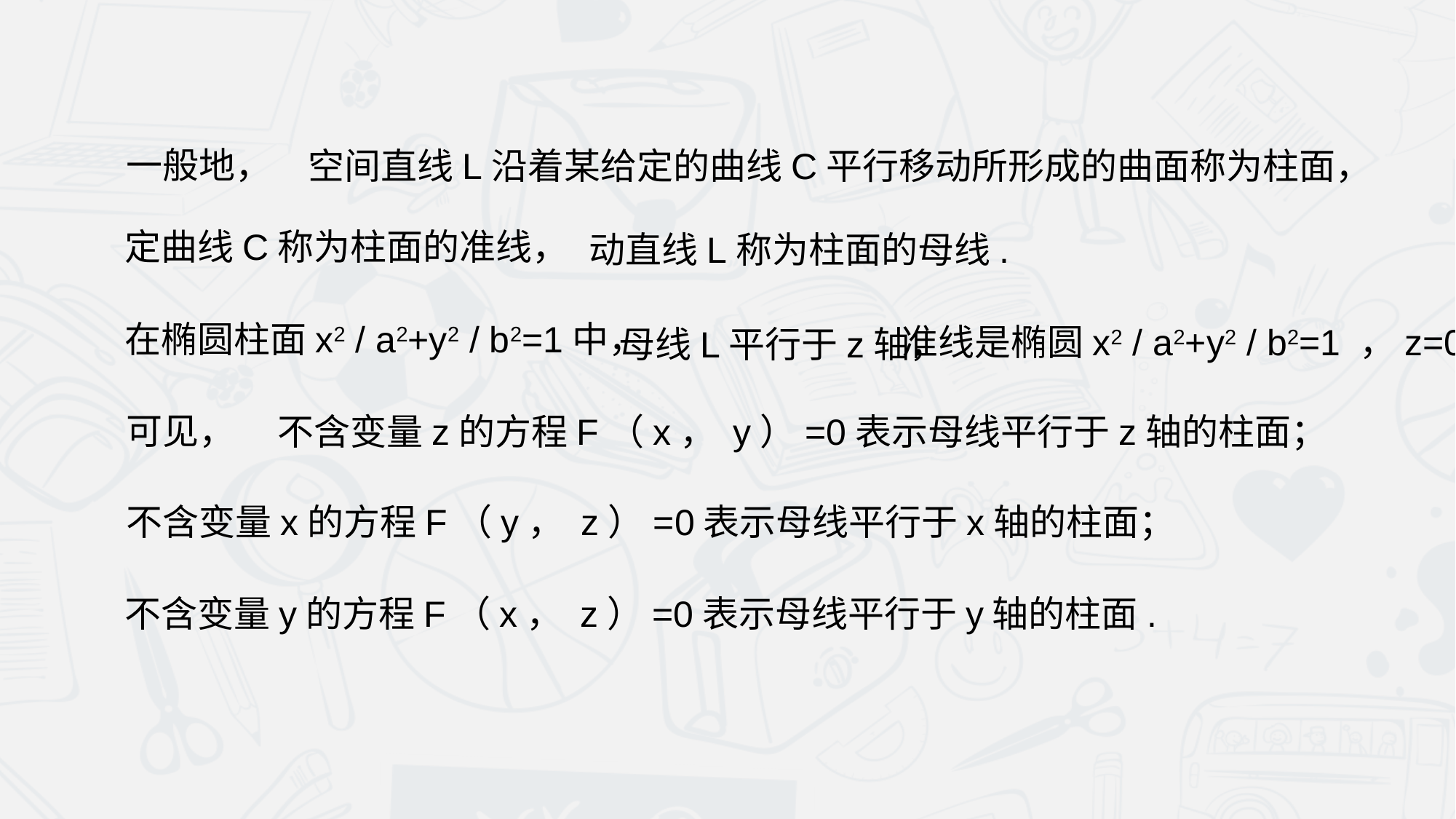

一般地，
空间直线L沿着某给定的曲线C平行移动所形成的曲面称为柱面，
定曲线C称为柱面的准线，
动直线L称为柱面的母线.
在椭圆柱面x2 / a2+y2 / b2=1中，
准线是椭圆x2 / a2+y2 / b2=1 ，z=0.
母线L平行于z轴，
可见，
不含变量z的方程F（x， y）=0表示母线平行于z轴的柱面；
不含变量x的方程F（y， z）=0表示母线平行于x轴的柱面；
不含变量y的方程F（x， z）=0表示母线平行于y轴的柱面.